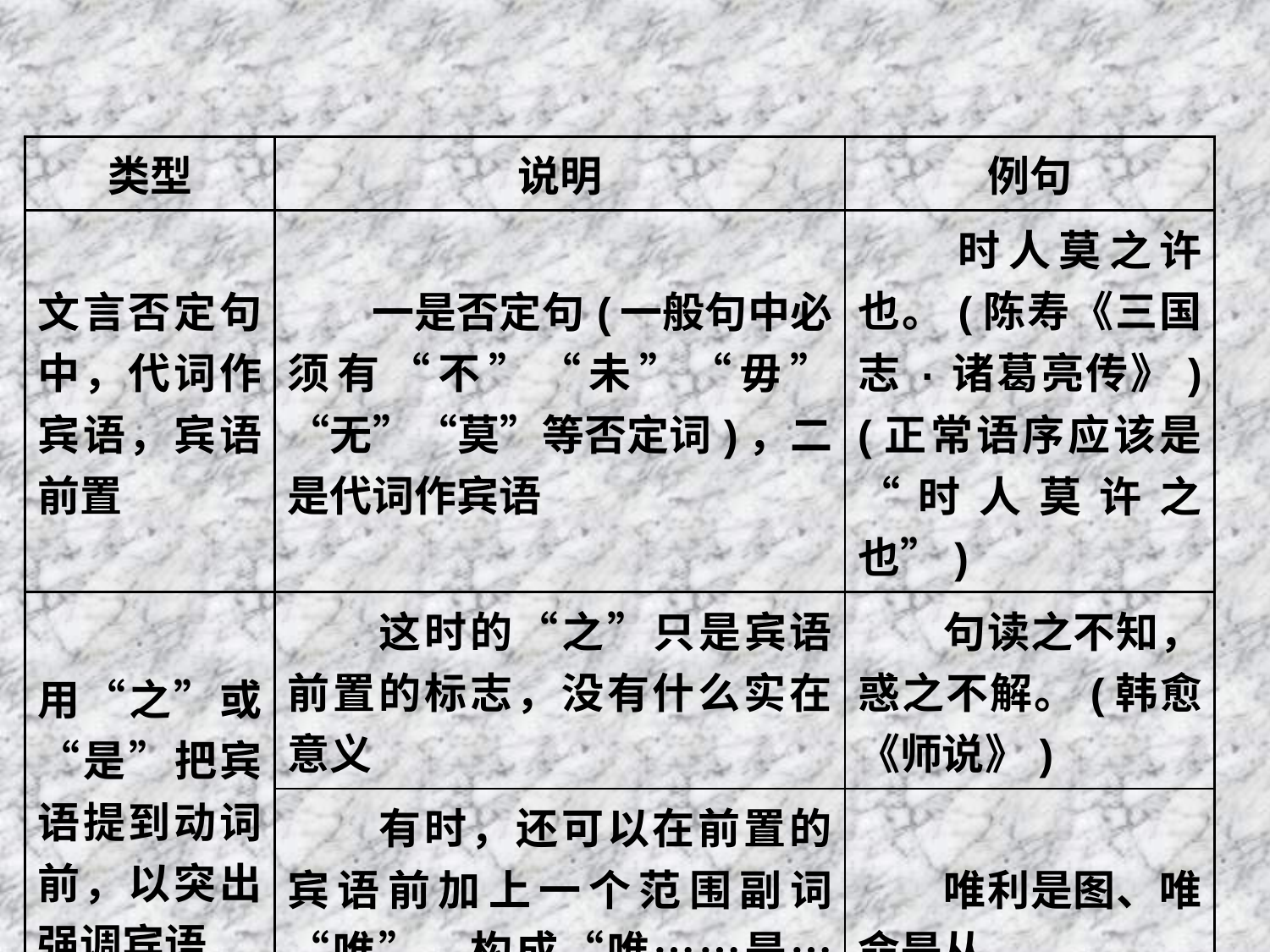

| 类型 | 说明 | 例句 |
| --- | --- | --- |
| 文言否定句中，代词作宾语，宾语前置 | 一是否定句(一般句中必须有“不”“未”“毋”“无”“莫”等否定词)，二是代词作宾语 | 时人莫之许也。(陈寿《三国志·诸葛亮传》)(正常语序应该是“时人莫许之也”) |
| 用“之”或“是”把宾语提到动词前，以突出强调宾语 | 这时的“之”只是宾语前置的标志，没有什么实在意义 | 句读之不知，惑之不解。(韩愈《师说》) |
|  | 有时，还可以在前置的宾语前加上一个范围副词“唯”，构成“唯……是……”的格式 | 唯利是图、唯命是从 |